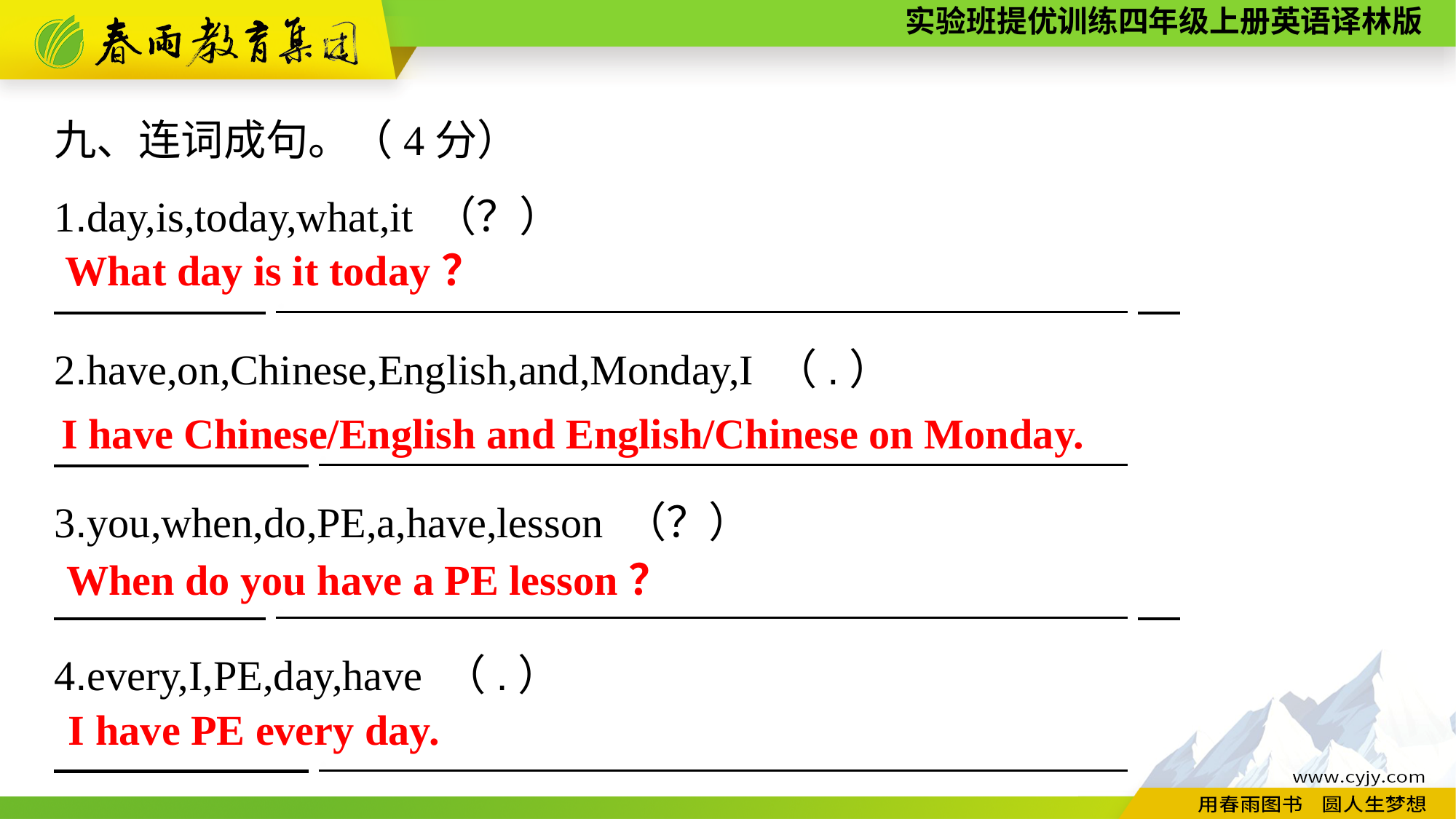

九、连词成句。（4分）
1.day,is,today,what,it （？）
　　　　　.______________________________   ________
2.have,on,Chinese,English,and,Monday,I （.）
　　　　　　.______________________________   ______
3.you,when,do,PE,a,have,lesson （？）
　　　　　._________________________________   _____
4.every,I,PE,day,have （.）
　　　　　　._________________________________   ___
What day is it today？
 I have Chinese/English and English/Chinese on Monday.
When do you have a PE lesson？
I have PE every day.